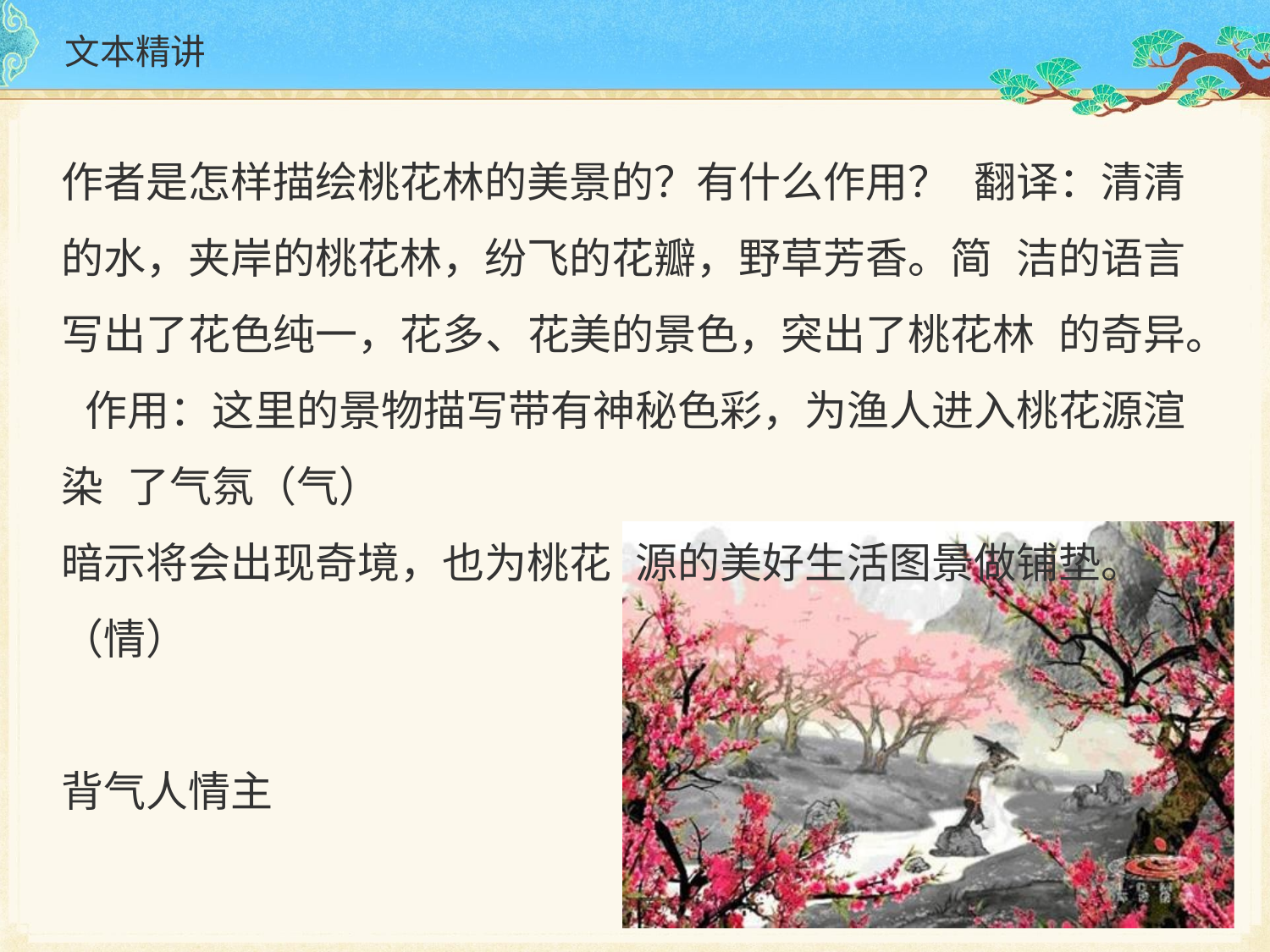

# 文本精讲
作者是怎样描绘桃花林的美景的？有什么作用？  翻译：清清的水，夹岸的桃花林，纷飞的花瓣，野草芳香。简  洁的语言写出了花色纯一，花多、花美的景色，突出了桃花林  的奇异。  作用：这里的景物描写带有神秘色彩，为渔人进入桃花源渲染  了气氛（气）
暗示将会出现奇境，也为桃花  源的美好生活图景做铺垫。
（情）

背气人情主